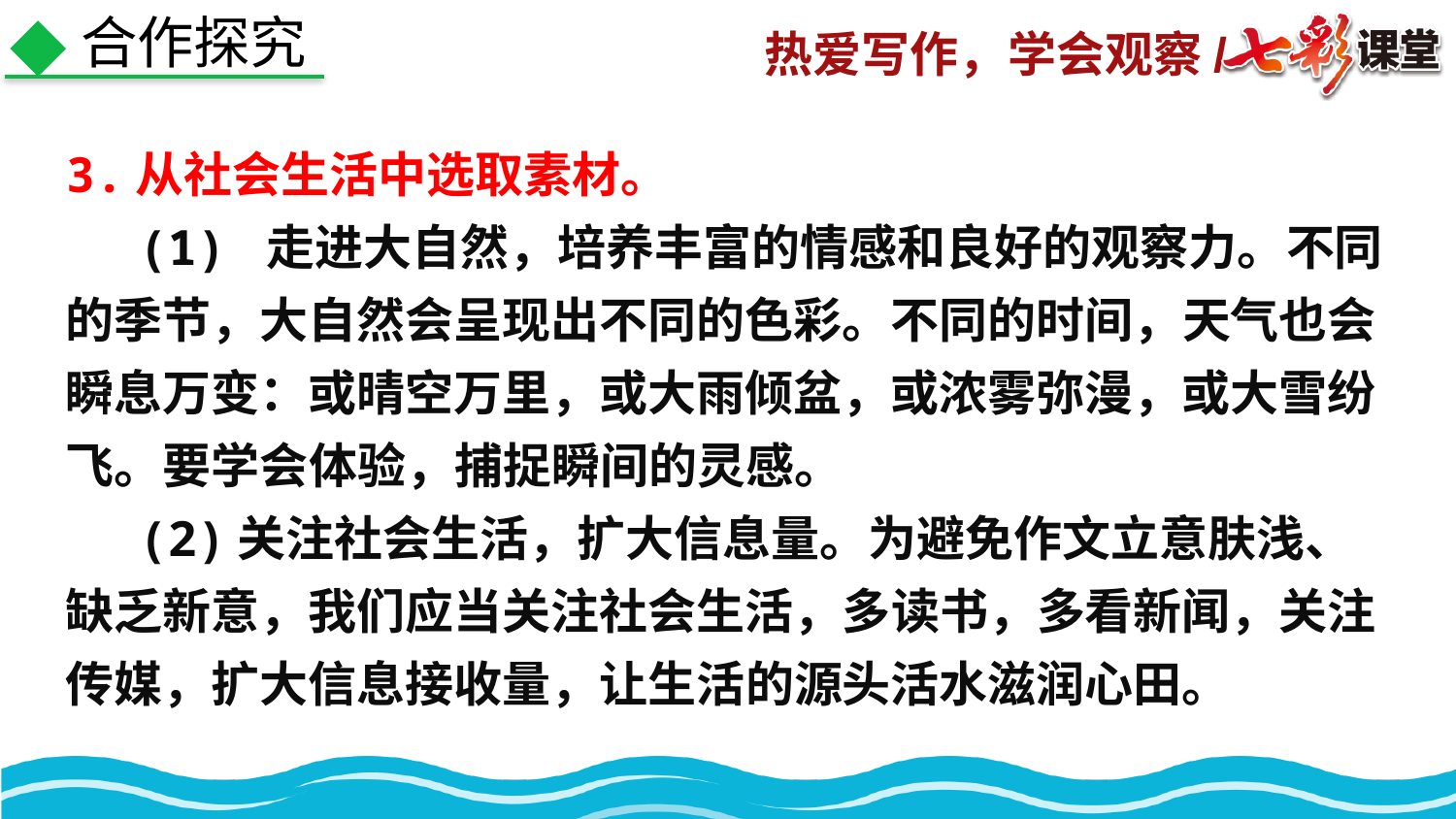

合作探究

3.从社会生活中选取素材。
(1) 走进大自然，培养丰富的情感和良好的观察力。不同的季节，大自然会呈现出不同的色彩。不同的时间，天气也会瞬息万变：或晴空万里，或大雨倾盆，或浓雾弥漫，或大雪纷飞。要学会体验，捕捉瞬间的灵感。
(2)关注社会生活，扩大信息量。为避免作文立意肤浅、缺乏新意，我们应当关注社会生活，多读书，多看新闻，关注传媒，扩大信息接收量，让生活的源头活水滋润心田。